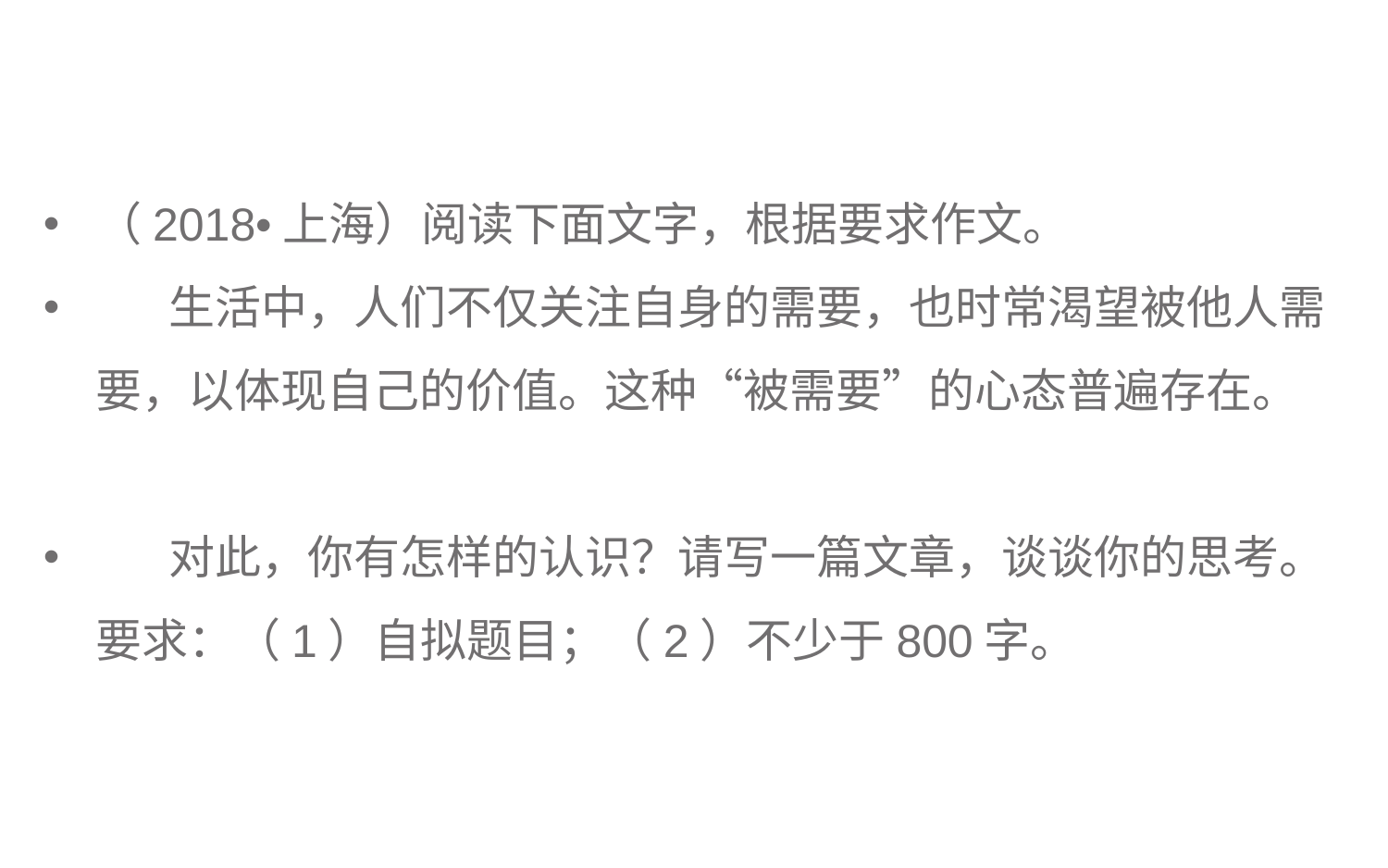

（2018•上海）阅读下面文字，根据要求作文。
      生活中，人们不仅关注自身的需要，也时常渴望被他人需要，以体现自己的价值。这种“被需要”的心态普遍存在。
      对此，你有怎样的认识？请写一篇文章，谈谈你的思考。要求：（1）自拟题目；（2）不少于800字。